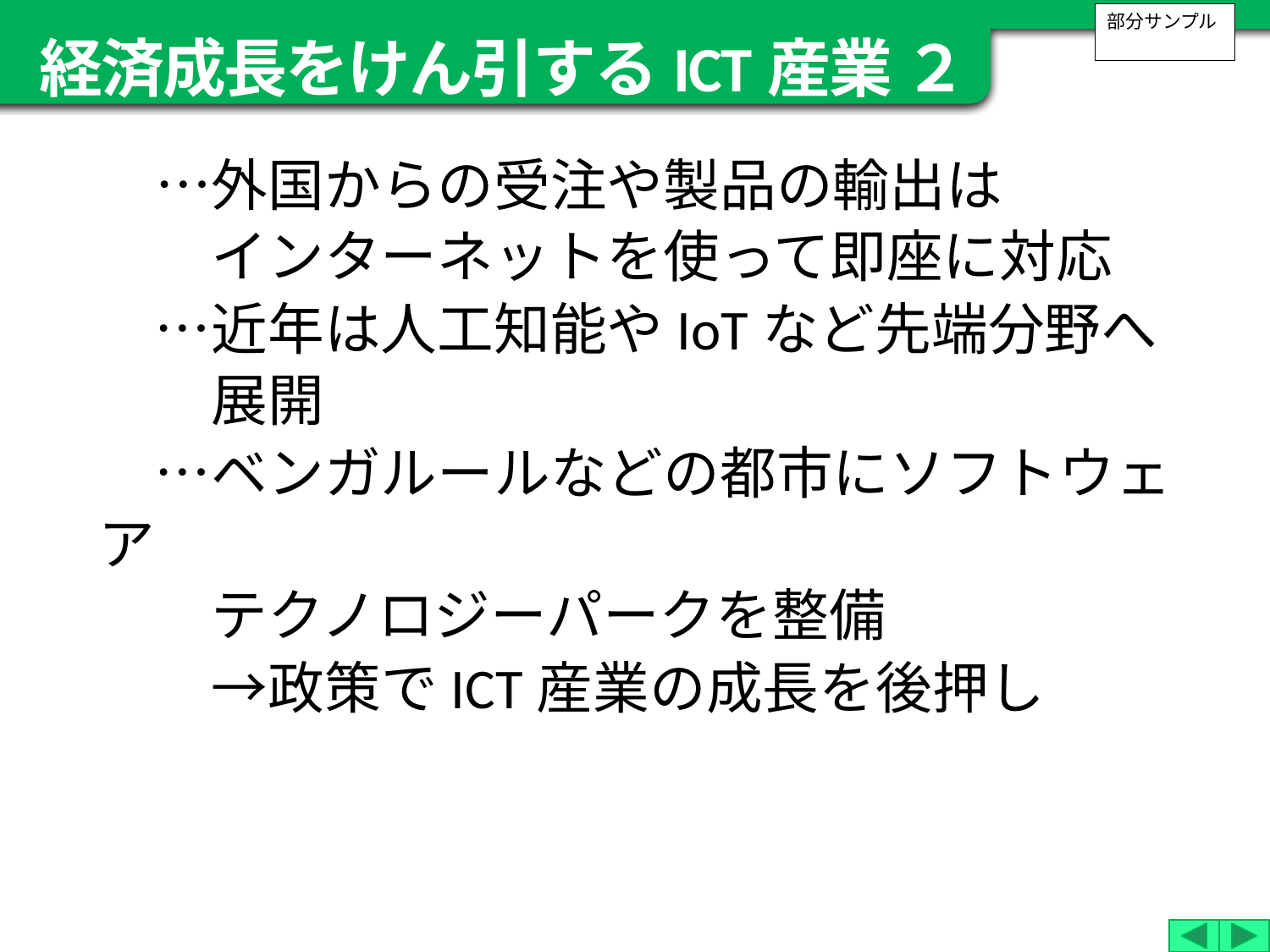

経済成長をけん引するICT産業 ２
部分サンプル
　…外国からの受注や製品の輸出は
　　インターネットを使って即座に対応
　…近年は人工知能やIoTなど先端分野へ
　　展開
　…ベンガルールなどの都市にソフトウェア
　　テクノロジーパークを整備
　　→政策でICT産業の成長を後押し